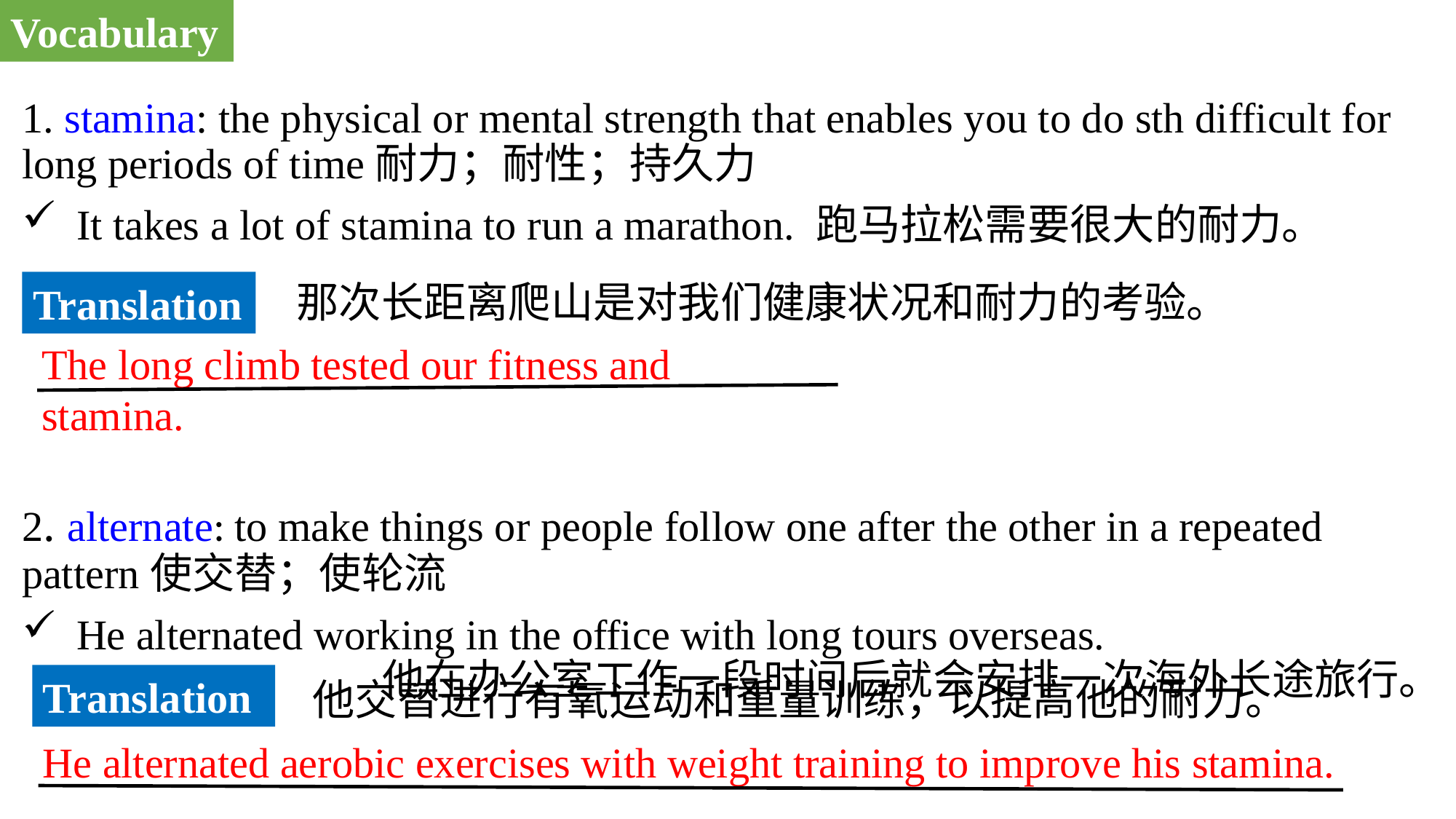

Vocabulary
1. stamina: the physical or mental strength that enables you to do sth difficult for long periods of time耐力；耐性；持久力
It takes a lot of stamina to run a marathon. 跑马拉松需要很大的耐力。

2. alternate: to make things or people follow one after the other in a repeated pattern使交替；使轮流
He alternated working in the office with long tours overseas.                                                          他在办公室工作一段时间后就会安排一次海外长途旅行。
那次长距离爬山是对我们健康状况和耐力的考验。
Translation
The long climb tested our fitness and stamina.
Translation
他交替进行有氧运动和重量训练，以提高他的耐力。
He alternated aerobic exercises with weight training to improve his stamina.